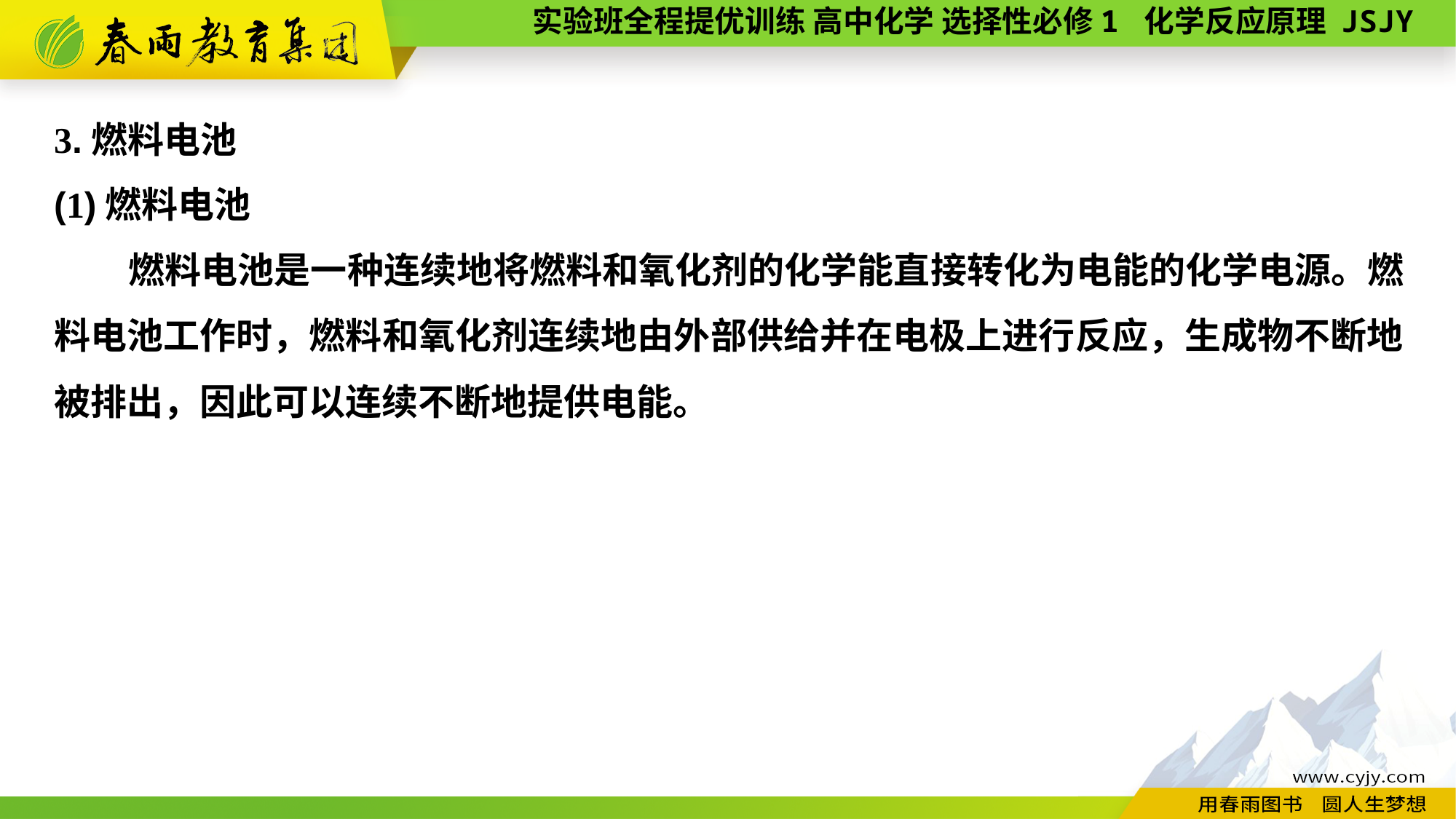

3.燃料电池
(1)燃料电池
        燃料电池是一种连续地将燃料和氧化剂的化学能直接转化为电能的化学电源。燃料电池工作时，燃料和氧化剂连续地由外部供给并在电极上进行反应，生成物不断地被排出，因此可以连续不断地提供电能。